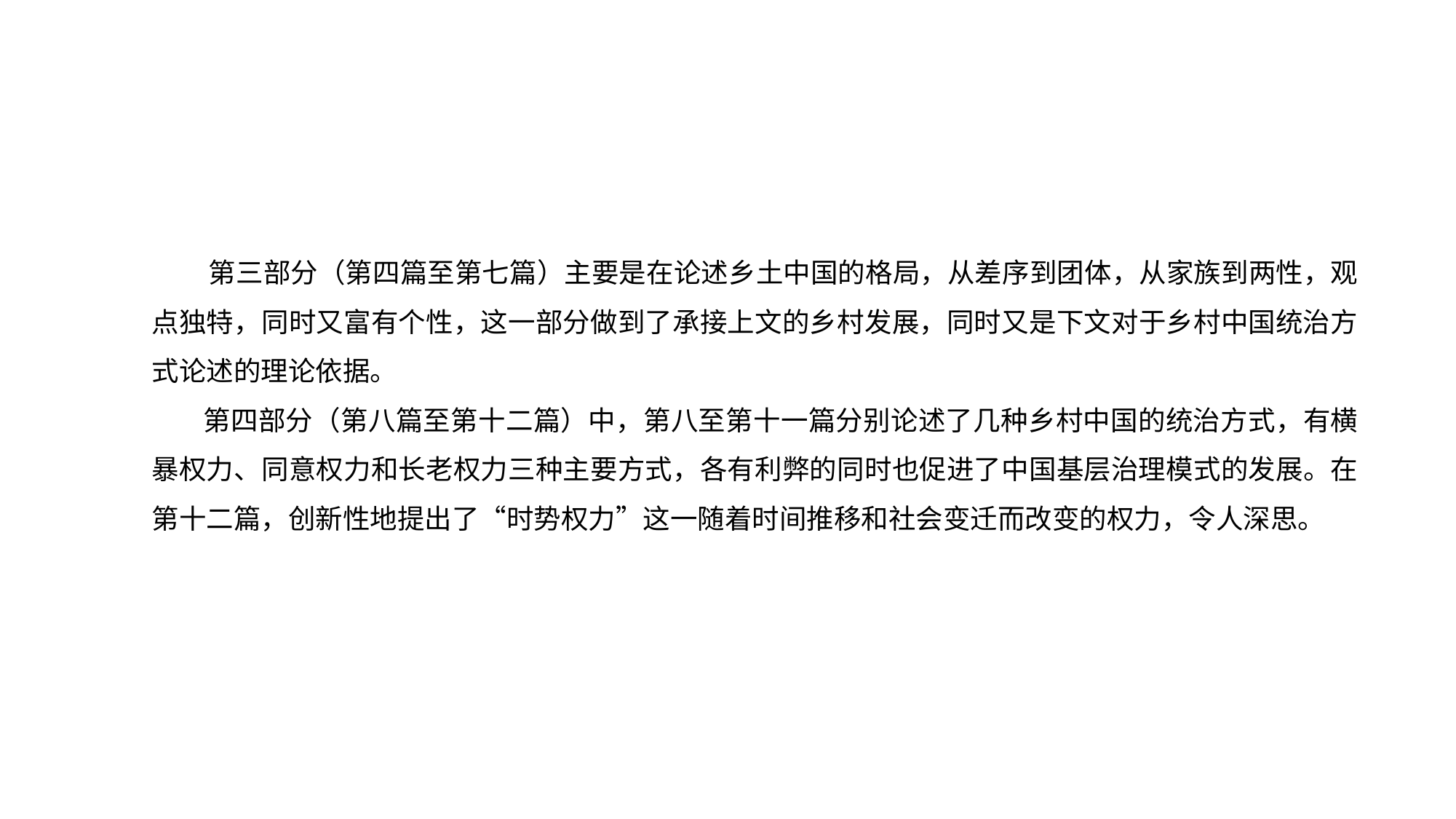

第三部分（第四篇至第七篇）主要是在论述乡土中国的格局，从差序到团体，从家族到两性，观点独特，同时又富有个性，这一部分做到了承接上文的乡村发展，同时又是下文对于乡村中国统治方式论述的理论依据。
       第四部分（第八篇至第十二篇）中，第八至第十一篇分别论述了几种乡村中国的统治方式，有横暴权力、同意权力和长老权力三种主要方式，各有利弊的同时也促进了中国基层治理模式的发展。在第十二篇，创新性地提出了“时势权力”这一随着时间推移和社会变迁而改变的权力，令人深思。